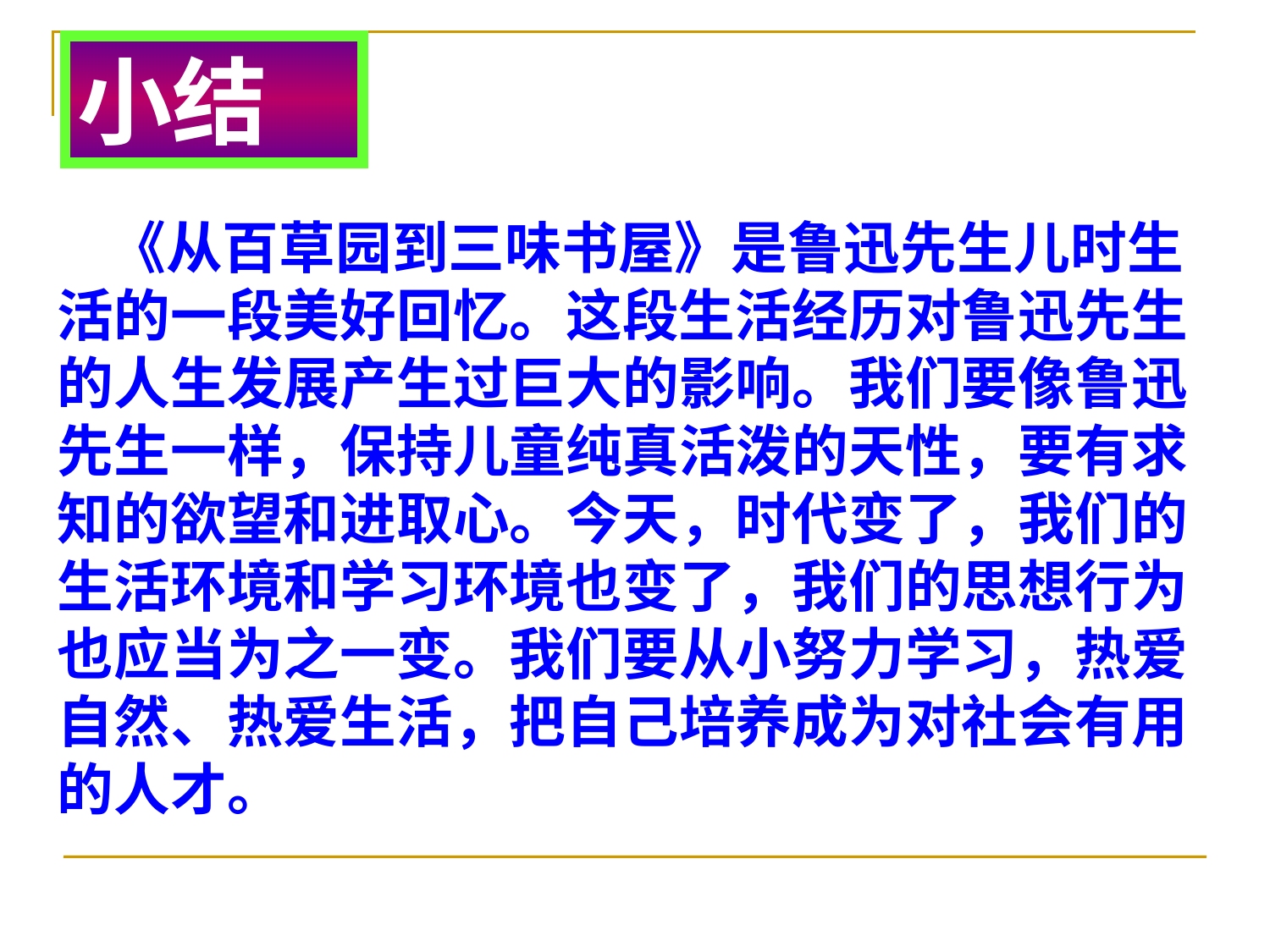

小结
   《从百草园到三味书屋》是鲁迅先生儿时生活的一段美好回忆。这段生活经历对鲁迅先生的人生发展产生过巨大的影响。我们要像鲁迅先生一样，保持儿童纯真活泼的天性，要有求知的欲望和进取心。今天，时代变了，我们的生活环境和学习环境也变了，我们的思想行为也应当为之一变。我们要从小努力学习，热爱自然、热爱生活，把自己培养成为对社会有用的人才。